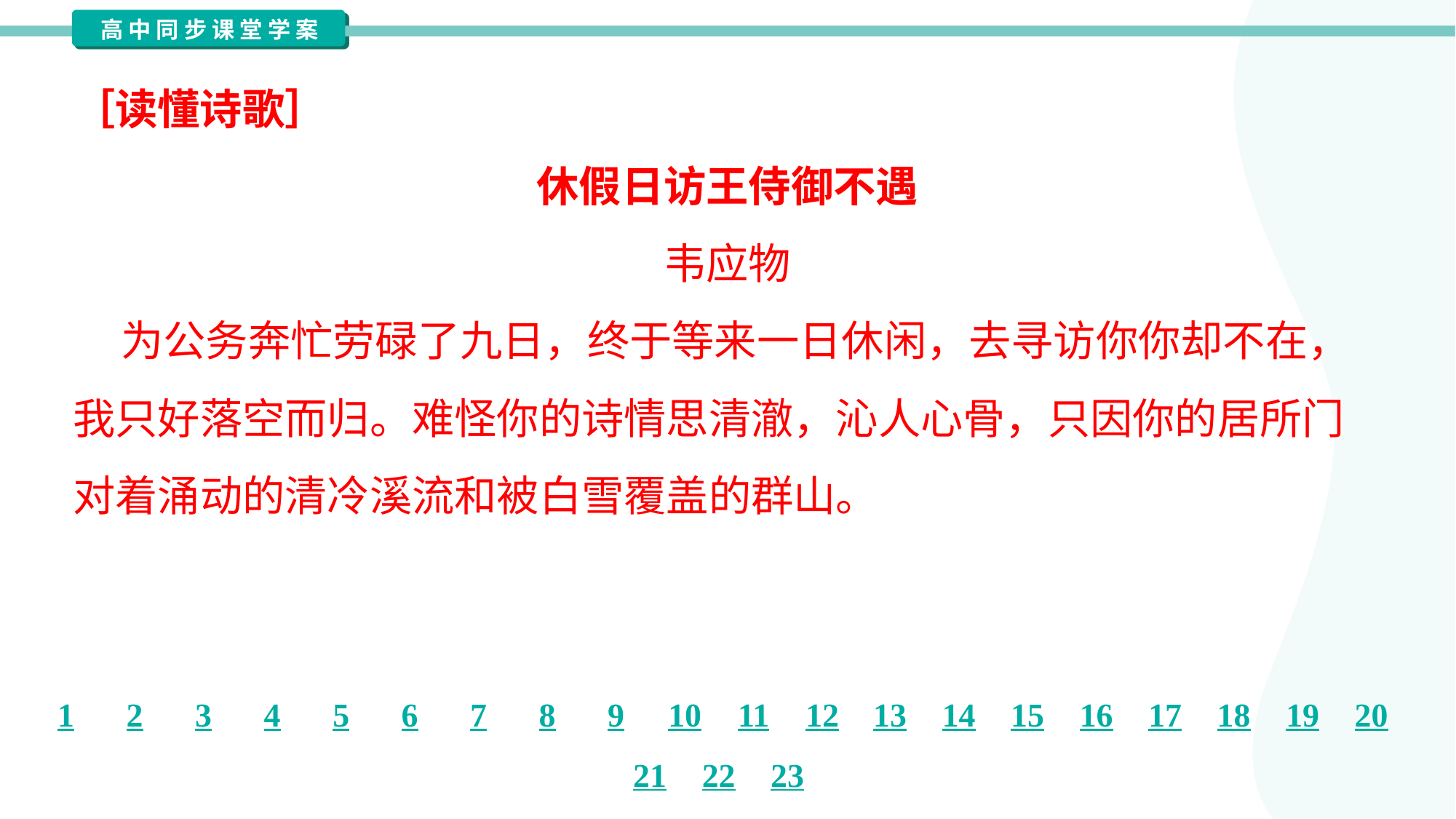

［读懂诗歌］
休假日访王侍御不遇
韦应物
    为公务奔忙劳碌了九日，终于等来一日休闲，去寻访你你却不在，
我只好落空而归。难怪你的诗情思清澈，沁人心骨，只因你的居所门
对着涌动的清冷溪流和被白雪覆盖的群山。